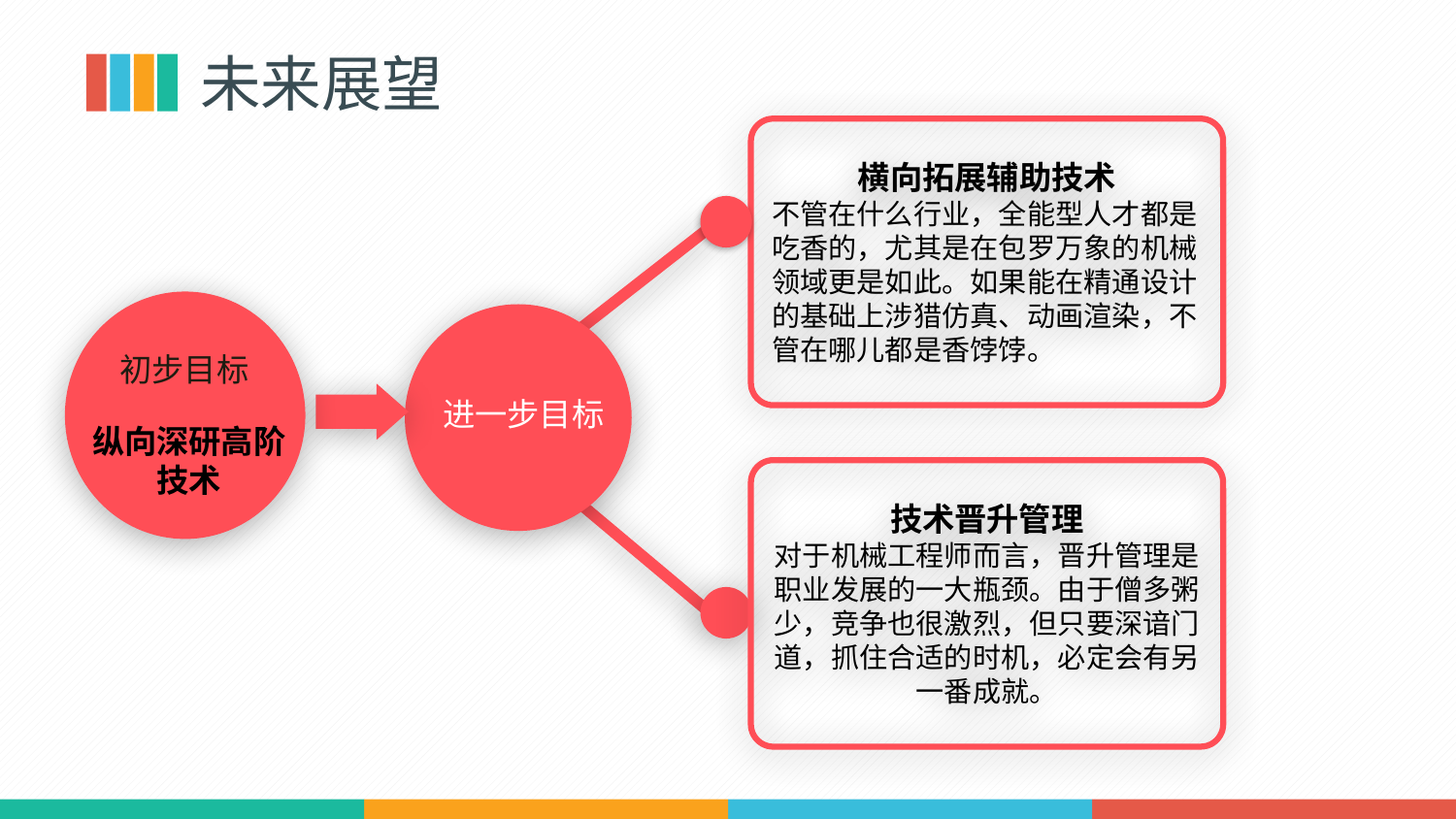

未来展望
横向拓展辅助技术
不管在什么行业，全能型人才都是吃香的，尤其是在包罗万象的机械领域更是如此。如果能在精通设计的基础上涉猎仿真、动画渲染，不管在哪儿都是香饽饽。

初步目标

进一步目标

纵向深研高阶技术
技术晋升管理
对于机械工程师而言，晋升管理是职业发展的一大瓶颈。由于僧多粥少，竞争也很激烈，但只要深谙门道，抓住合适的时机，必定会有另一番成就。